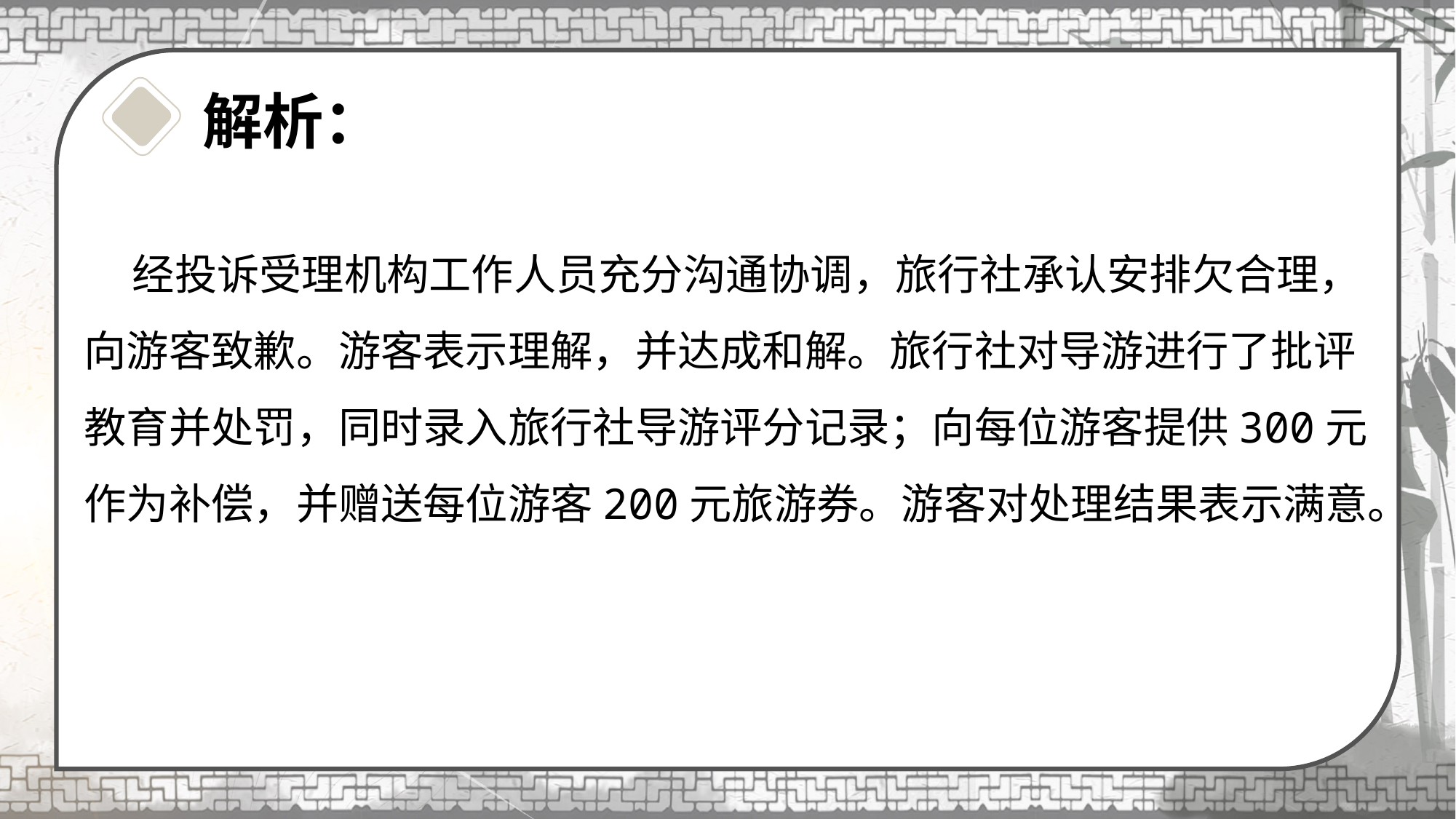

解析：
1.11.1什么是仪容什么是仪容
    经投诉受理机构工作人员充分沟通协调，旅行社承认安排欠合理，向游客致歉。游客表示理解，并达成和解。旅行社对导游进行了批评教育并处罚，同时录入旅行社导游评分记录；向每位游客提供300元作为补偿，并赠送每位游客200元旅游券。游客对处理结果表示满意。